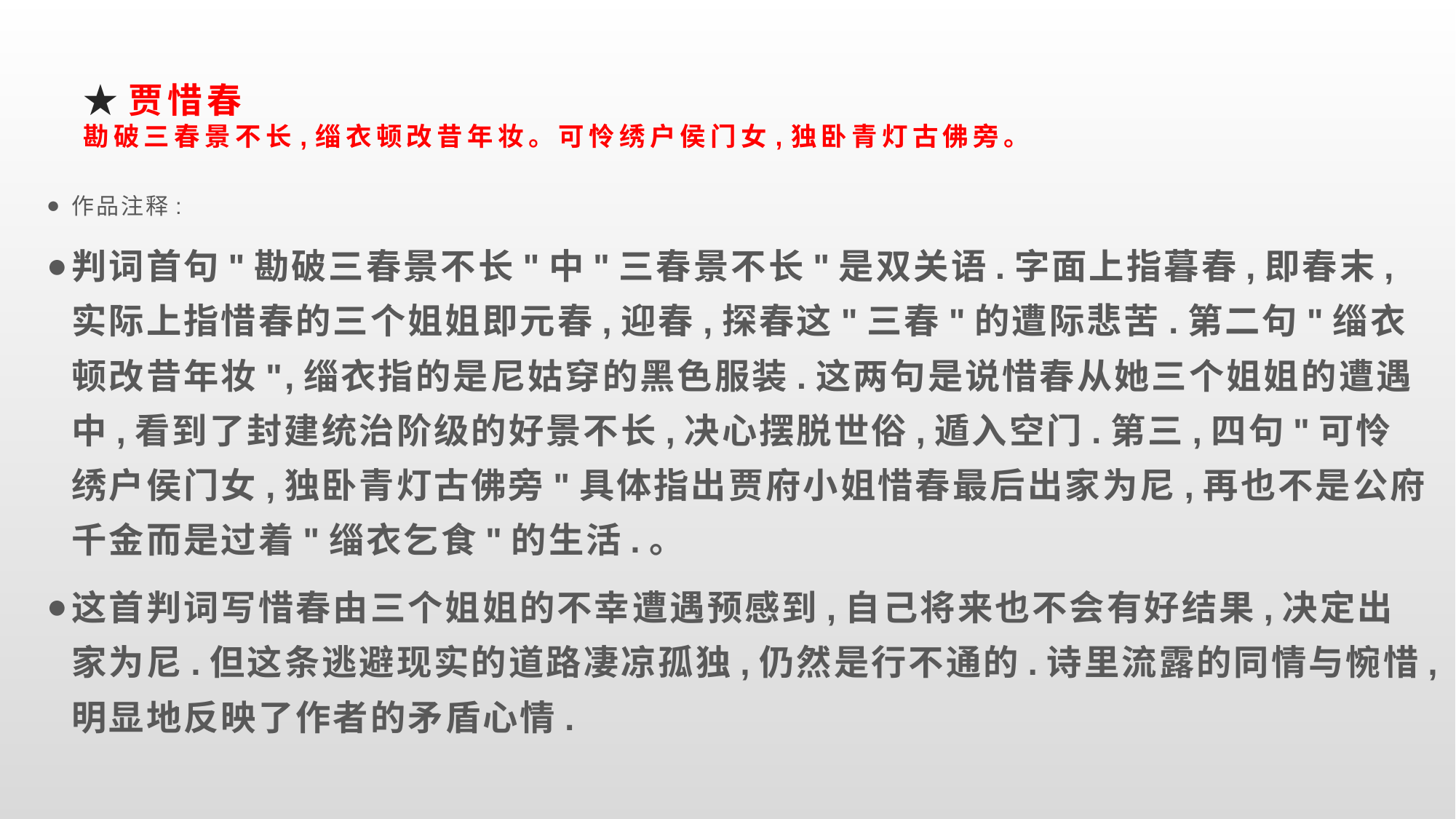

# ★贾惜春 勘破三春景不长,缁衣顿改昔年妆。可怜绣户侯门女,独卧青灯古佛旁。
作品注释:
判词首句"勘破三春景不长"中"三春景不长"是双关语.字面上指暮春,即春末,实际上指惜春的三个姐姐即元春,迎春,探春这"三春"的遭际悲苦.第二句"缁衣顿改昔年妆",缁衣指的是尼姑穿的黑色服装.这两句是说惜春从她三个姐姐的遭遇中,看到了封建统治阶级的好景不长,决心摆脱世俗,遁入空门.第三,四句"可怜绣户侯门女,独卧青灯古佛旁"具体指出贾府小姐惜春最后出家为尼,再也不是公府千金而是过着"缁衣乞食"的生活.。
这首判词写惜春由三个姐姐的不幸遭遇预感到,自己将来也不会有好结果,决定出家为尼.但这条逃避现实的道路凄凉孤独,仍然是行不通的.诗里流露的同情与惋惜,明显地反映了作者的矛盾心情.